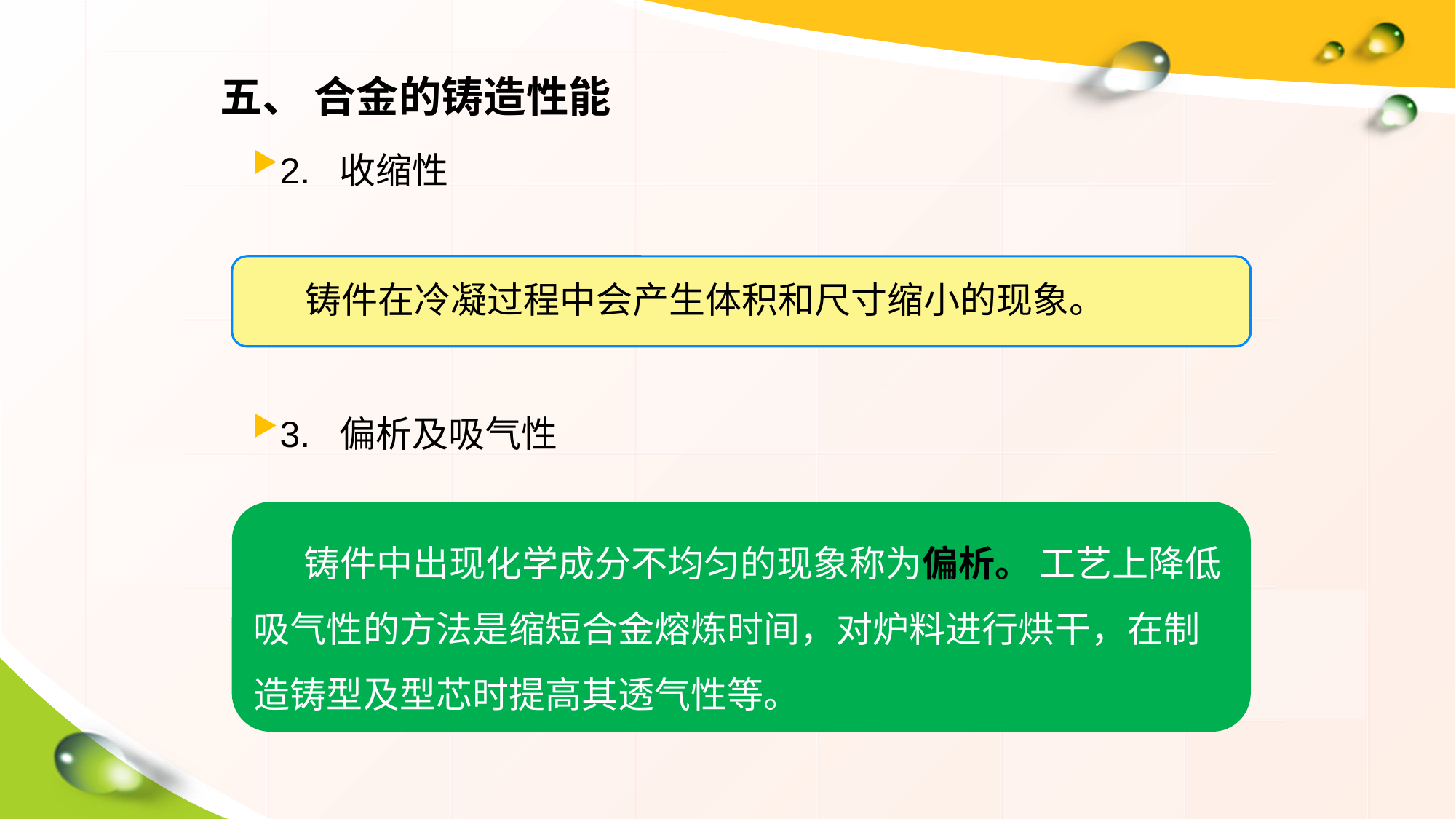

五、 合金的铸造性能
2.  收缩性

       铸件在冷凝过程中会产生体积和尺寸缩小的现象。
3.  偏析及吸气性

       铸件中出现化学成分不均匀的现象称为偏析。 工艺上降低吸气性的方法是缩短合金熔炼时间，对炉料进行烘干，在制造铸型及型芯时提高其透气性等。